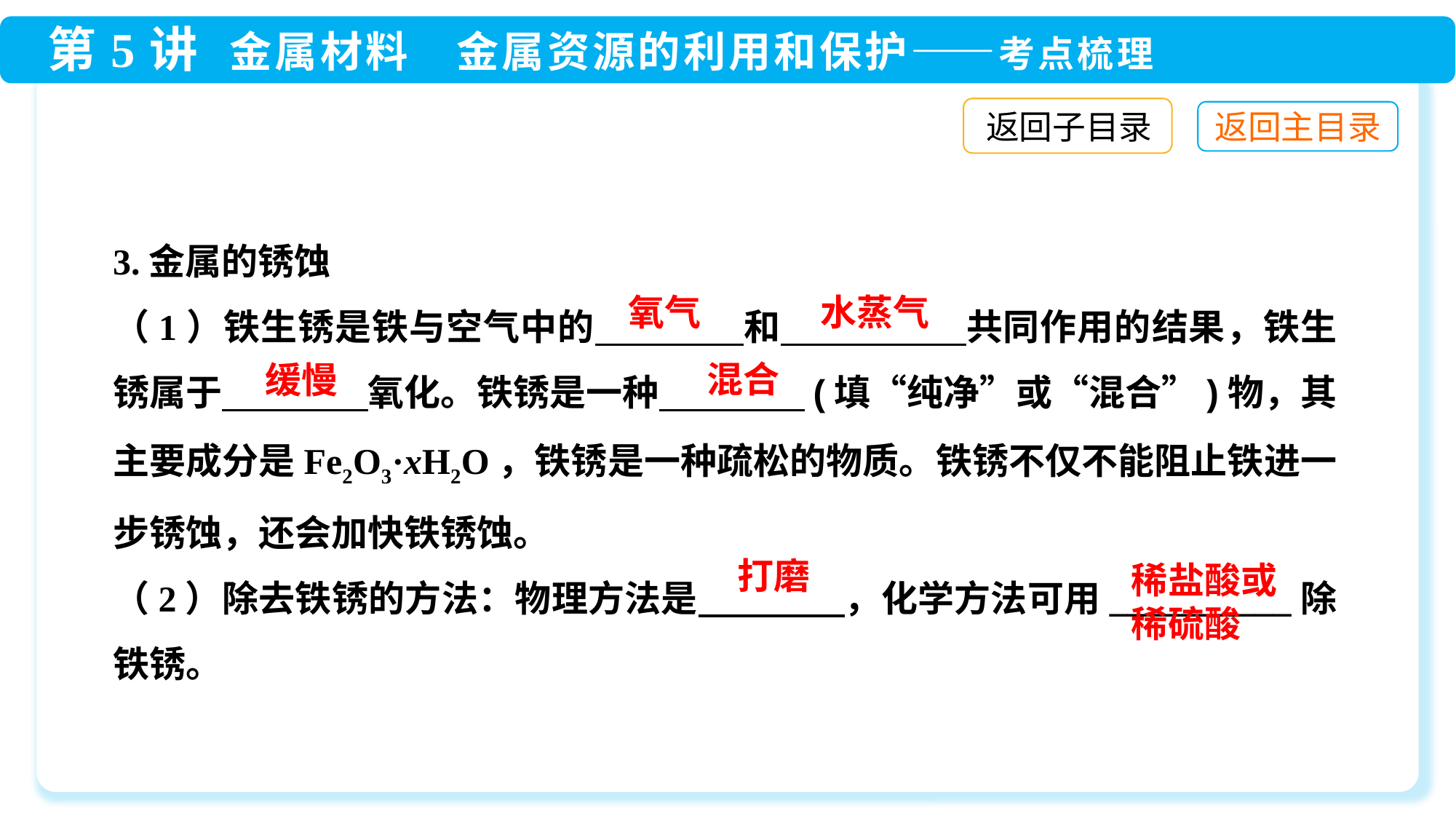

返回子目录
3.金属的锈蚀
（1）铁生锈是铁与空气中的　　　　和　　　　　共同作用的结果，铁生锈属于　　　　氧化。铁锈是一种　　　　(填“纯净”或“混合”)物，其主要成分是Fe2O3·xH2O，铁锈是一种疏松的物质。铁锈不仅不能阻止铁进一步锈蚀，还会加快铁锈蚀。
（2）除去铁锈的方法：物理方法是　　　　，化学方法可用__________除铁锈。
氧气
水蒸气
混合
缓慢
打磨
稀盐酸或稀硫酸